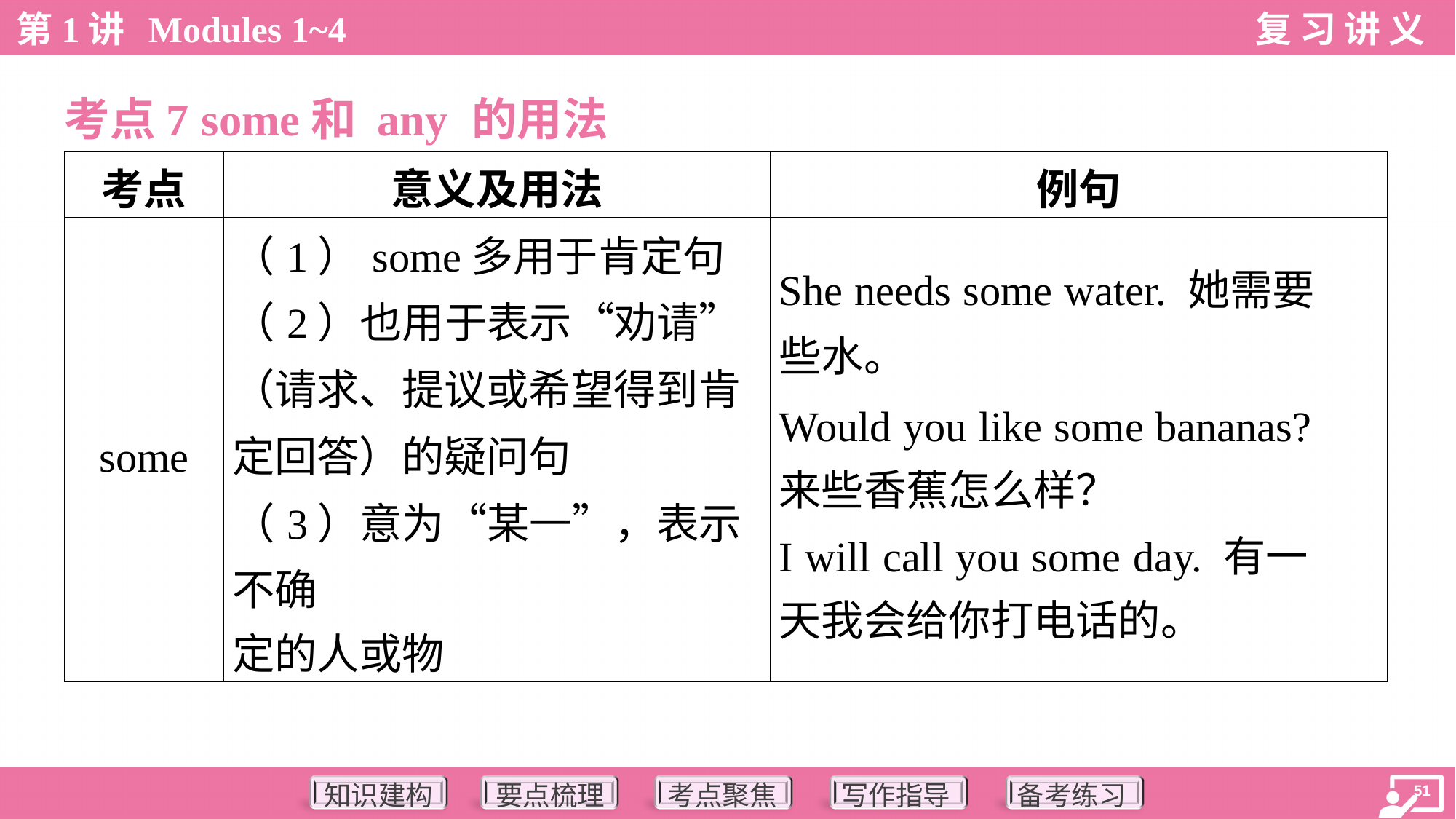

考点7 some和 any 的用法
| 考点 | 意义及用法 | 例句 |
| --- | --- | --- |
| some | （1）some多用于肯定句 （2）也用于表示“劝请” （请求、提议或希望得到肯 定回答）的疑问句 （3）意为“某一”，表示不确 定的人或物 | She needs some water. 她需要 些水。 Would you like some bananas? 来些香蕉怎么样？ I will call you some day. 有一 天我会给你打电话的。 |